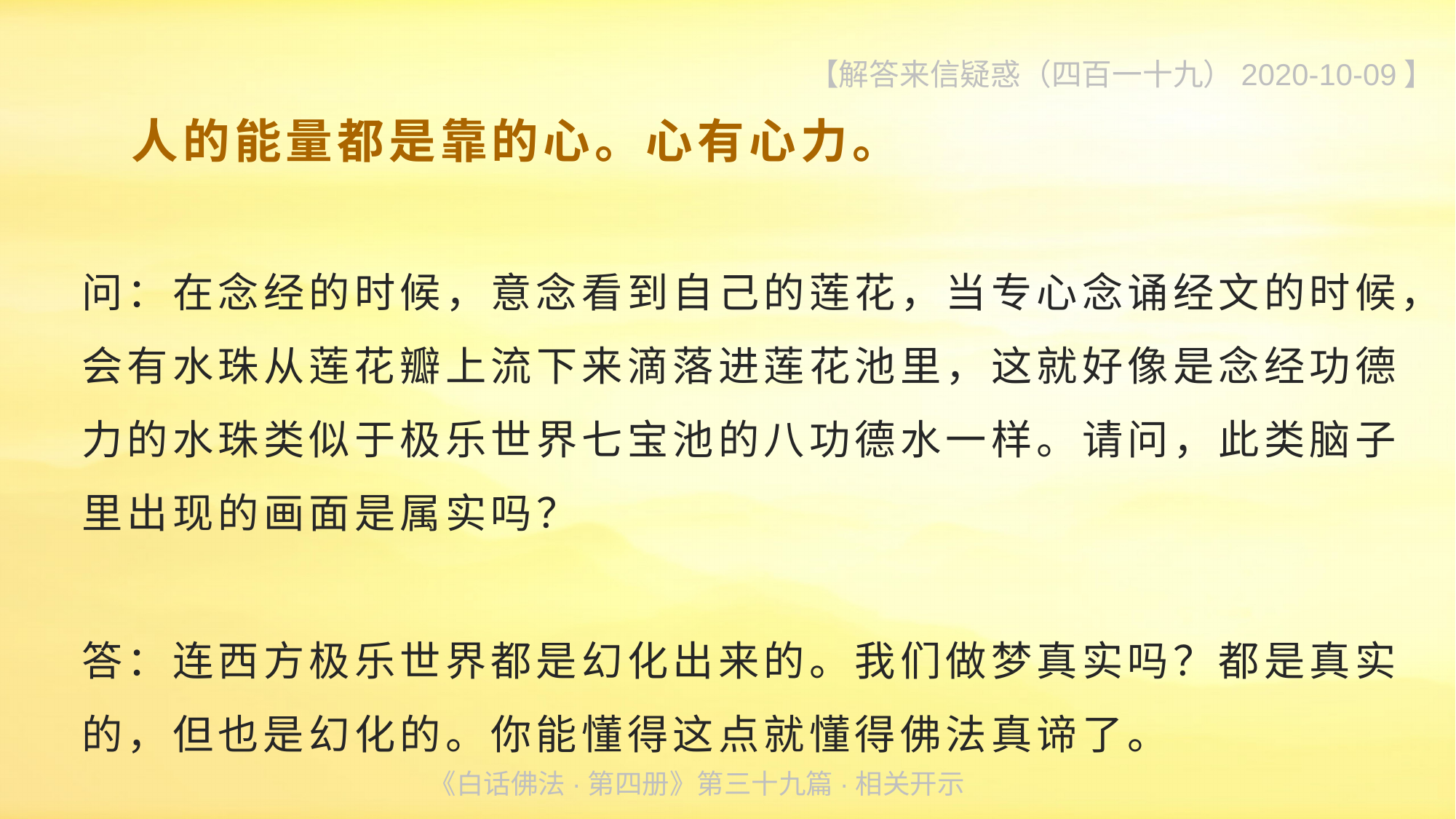

【解答来信疑惑（四百一十九）2020-10-09】
   人的能量都是靠的心。心有心力。

问：在念经的时候，意念看到自己的莲花，当专心念诵经文的时候，会有水珠从莲花瓣上流下来滴落进莲花池里，这就好像是念经功德力的水珠类似于极乐世界七宝池的八功德水一样。请问，此类脑子里出现的画面是属实吗？

答：连西方极乐世界都是幻化出来的。我们做梦真实吗？都是真实的，但也是幻化的。你能懂得这点就懂得佛法真谛了。
《白话佛法·第四册》第三十九篇·相关开示